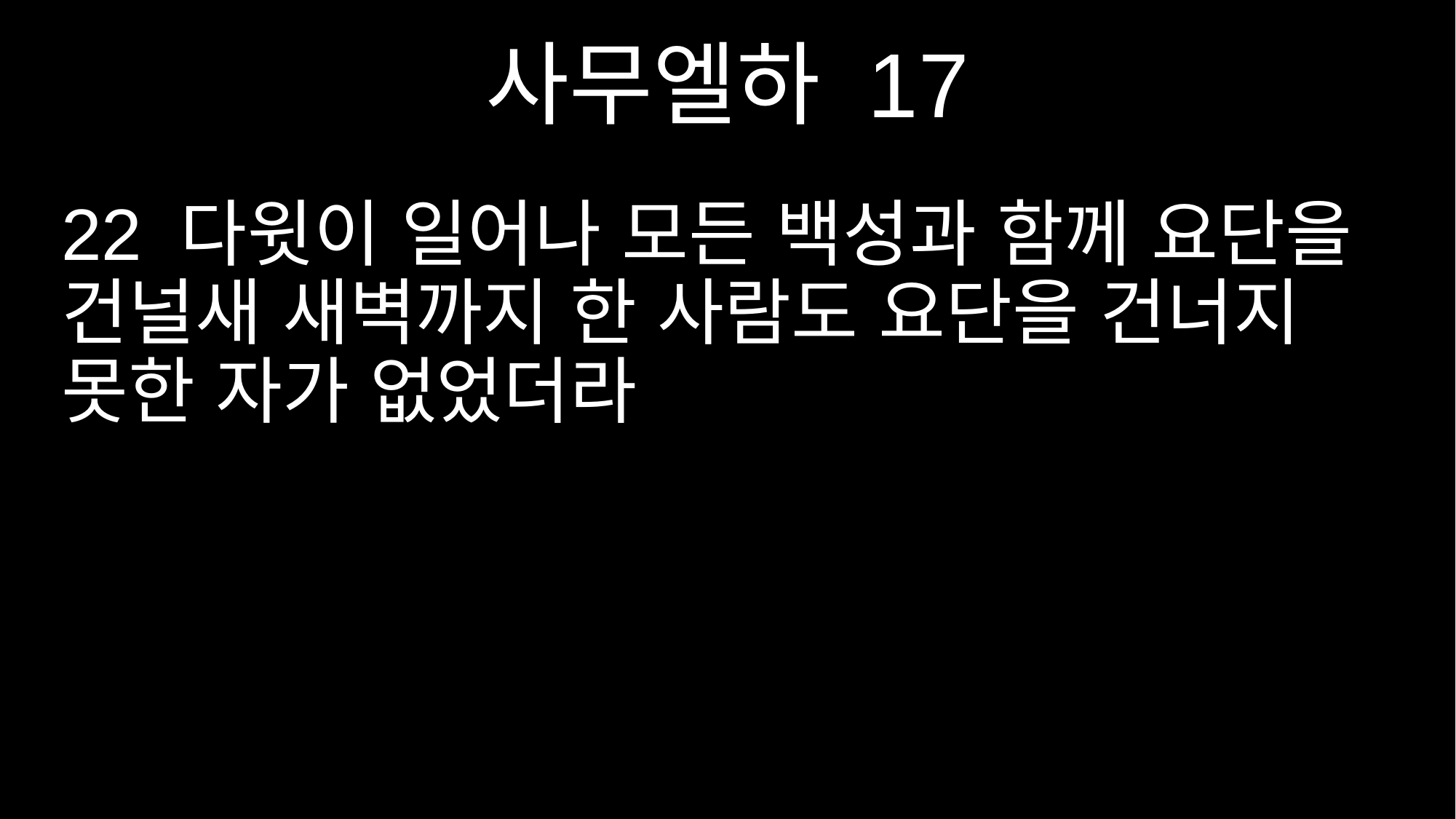

사무엘하 17
22 다윗이 일어나 모든 백성과 함께 요단을 건널새 새벽까지 한 사람도 요단을 건너지 못한 자가 없었더라